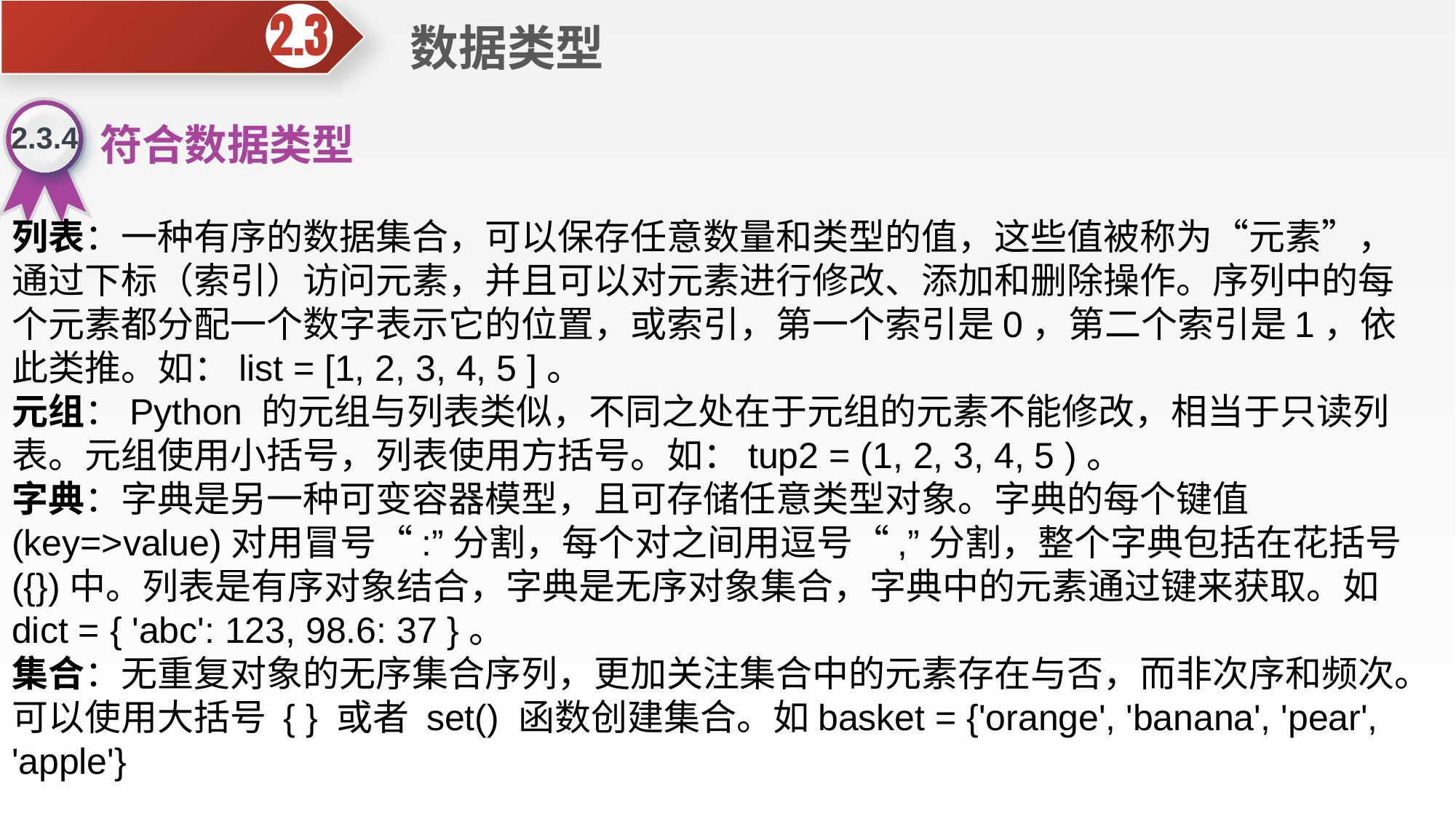

数据类型

2.3

2.3.4
符合数据类型
列表：一种有序的数据集合，可以保存任意数量和类型的值，这些值被称为“元素”，通过下标（索引）访问元素，并且可以对元素进行修改、添加和删除操作。序列中的每个元素都分配一个数字表示它的位置，或索引，第一个索引是0，第二个索引是1，依此类推。如：list = [1, 2, 3, 4, 5 ]。
元组：Python 的元组与列表类似，不同之处在于元组的元素不能修改，相当于只读列表。元组使用小括号，列表使用方括号。如：tup2 = (1, 2, 3, 4, 5 )。
字典：字典是另一种可变容器模型，且可存储任意类型对象。字典的每个键值(key=>value)对用冒号“:”分割，每个对之间用逗号“,”分割，整个字典包括在花括号({})中。列表是有序对象结合，字典是无序对象集合，字典中的元素通过键来获取。如dict = { 'abc': 123, 98.6: 37 }。
集合：无重复对象的无序集合序列，更加关注集合中的元素存在与否，而非次序和频次。可以使用大括号 { } 或者 set() 函数创建集合。如basket = {'orange', 'banana', 'pear', 'apple'}